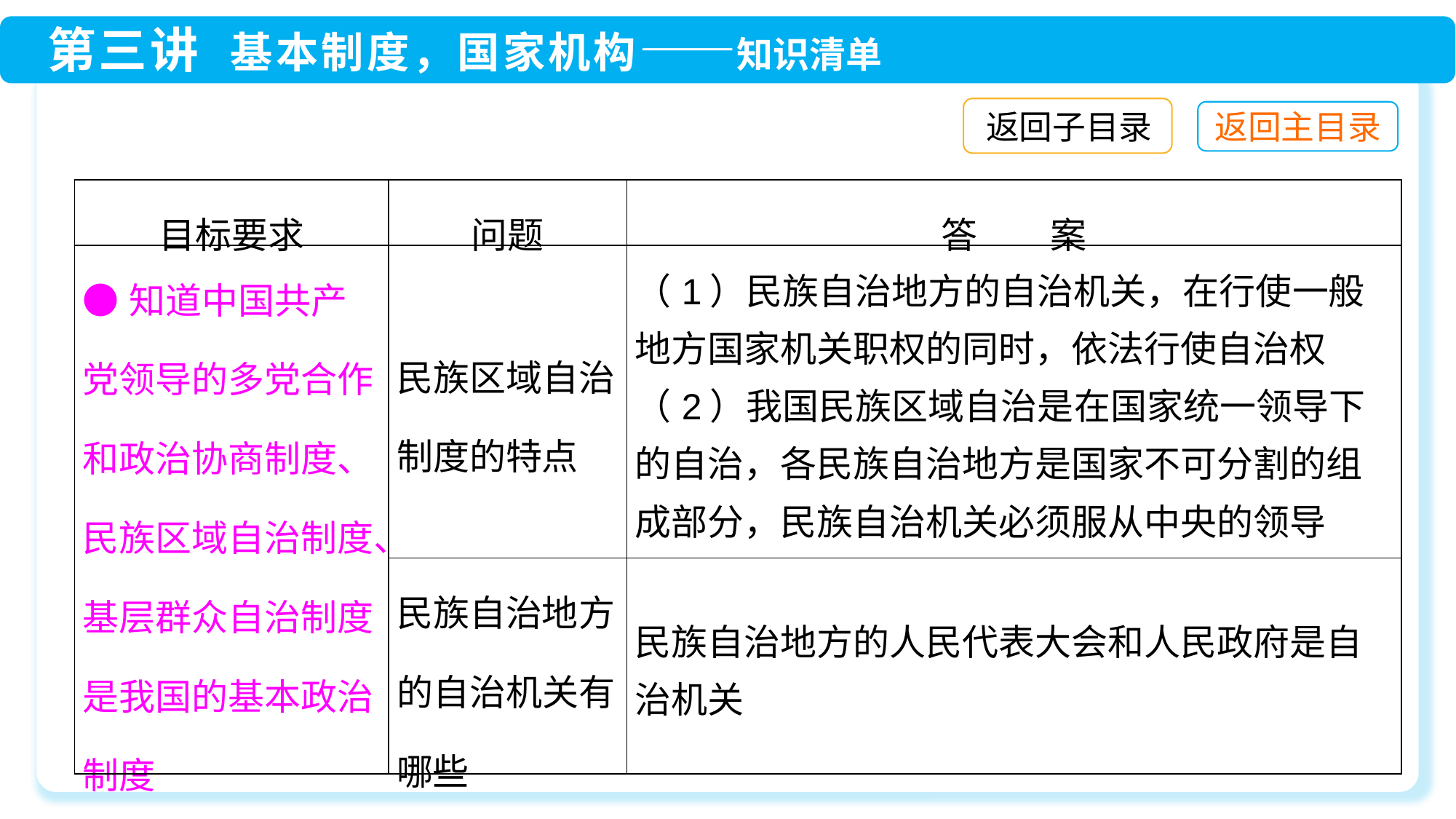

返回子目录
| 目标要求 | 问题 | 答　　案 |
| --- | --- | --- |
| ●知道中国共产党领导的多党合作和政治协商制度、民族区域自治制度、基层群众自治制度是我国的基本政治制度 | 民族区域自治制度的特点 | （1）民族自治地方的自治机关，在行使一般地方国家机关职权的同时，依法行使自治权 （2）我国民族区域自治是在国家统一领导下的自治，各民族自治地方是国家不可分割的组成部分，民族自治机关必须服从中央的领导 |
|  | 民族自治地方的自治机关有哪些 | 民族自治地方的人民代表大会和人民政府是自治机关 |